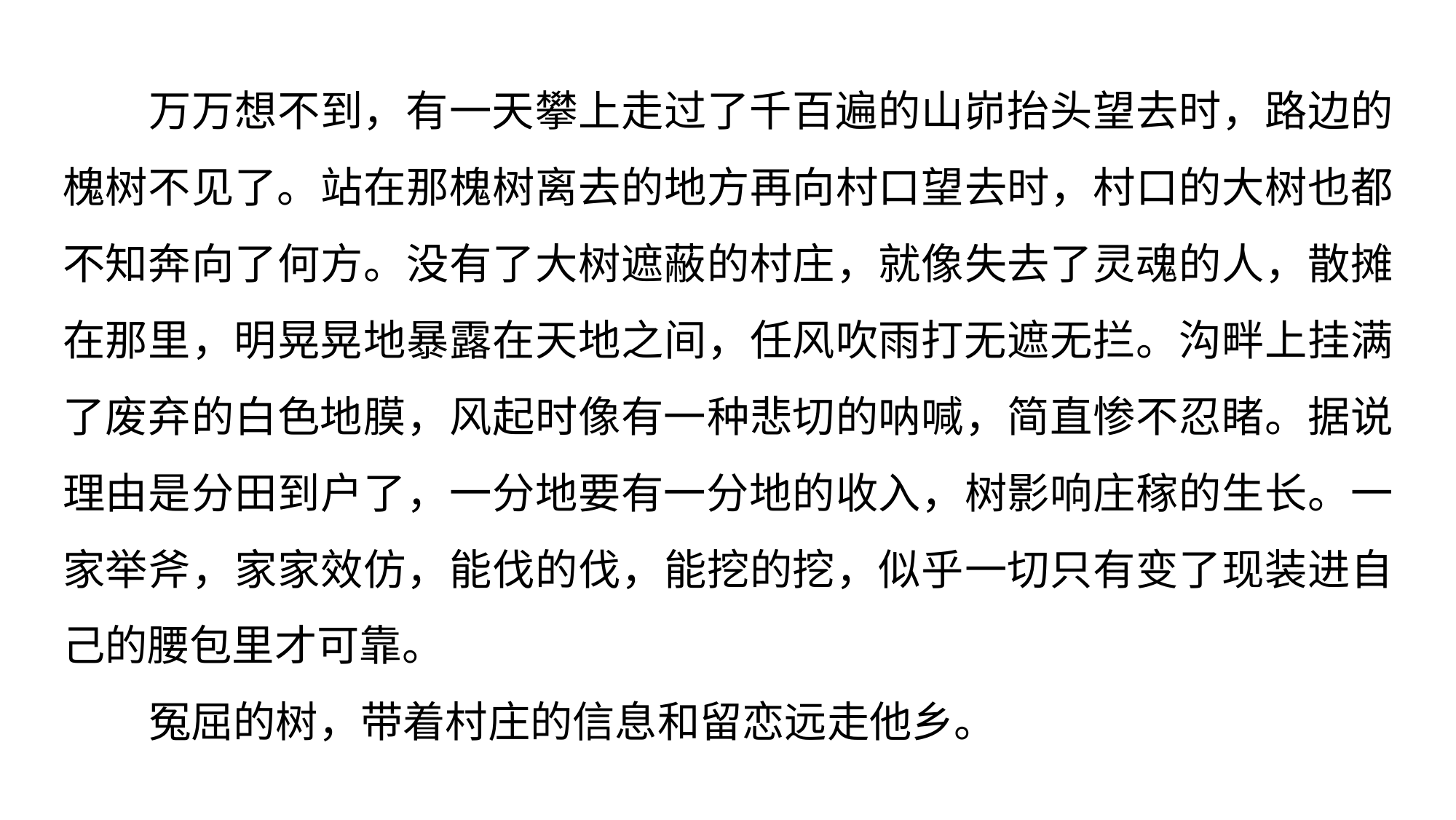

万万想不到，有一天攀上走过了千百遍的山峁抬头望去时，路边的槐树不见了。站在那槐树离去的地方再向村口望去时，村口的大树也都不知奔向了何方。没有了大树遮蔽的村庄，就像失去了灵魂的人，散摊在那里，明晃晃地暴露在天地之间，任风吹雨打无遮无拦。沟畔上挂满了废弃的白色地膜，风起时像有一种悲切的呐喊，简直惨不忍睹。据说理由是分田到户了，一分地要有一分地的收入，树影响庄稼的生长。一家举斧，家家效仿，能伐的伐，能挖的挖，似乎一切只有变了现装进自己的腰包里才可靠。
冤屈的树，带着村庄的信息和留恋远走他乡。